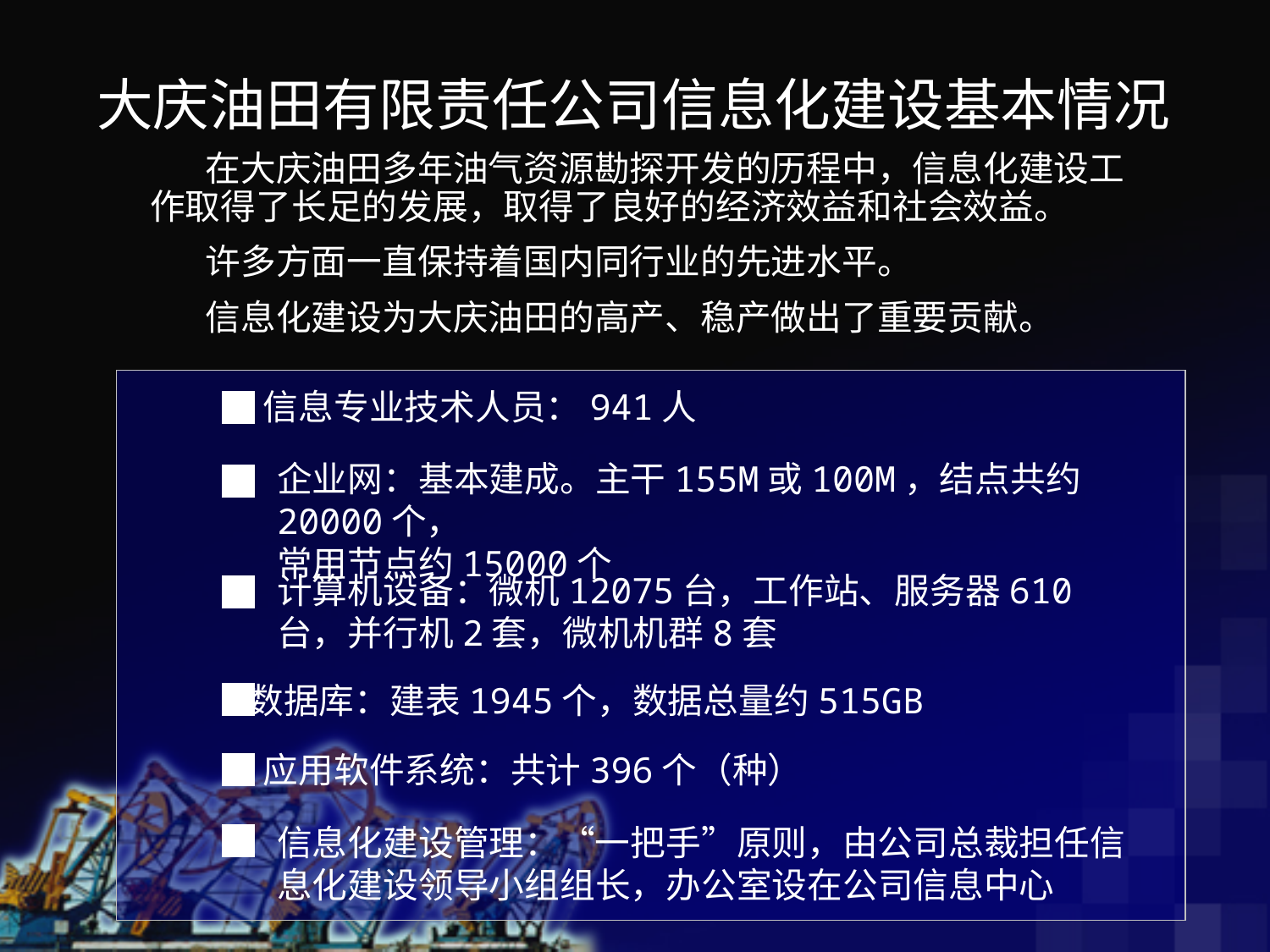

大庆油田有限责任公司信息化建设基本情况

      在大庆油田多年油气资源勘探开发的历程中，信息化建设工作取得了长足的发展，取得了良好的经济效益和社会效益。
      许多方面一直保持着国内同行业的先进水平。
      信息化建设为大庆油田的高产、稳产做出了重要贡献。

信息专业技术人员：941人

企业网：基本建成。主干155M或100M，结点共约20000个，
常用节点约15000个

计算机设备：微机12075台，工作站、服务器610台，并行机2套，微机机群8套

数据库：建表1945个，数据总量约515GB

应用软件系统：共计396个（种）

信息化建设管理：“一把手”原则，由公司总裁担任信息化建设领导小组组长，办公室设在公司信息中心